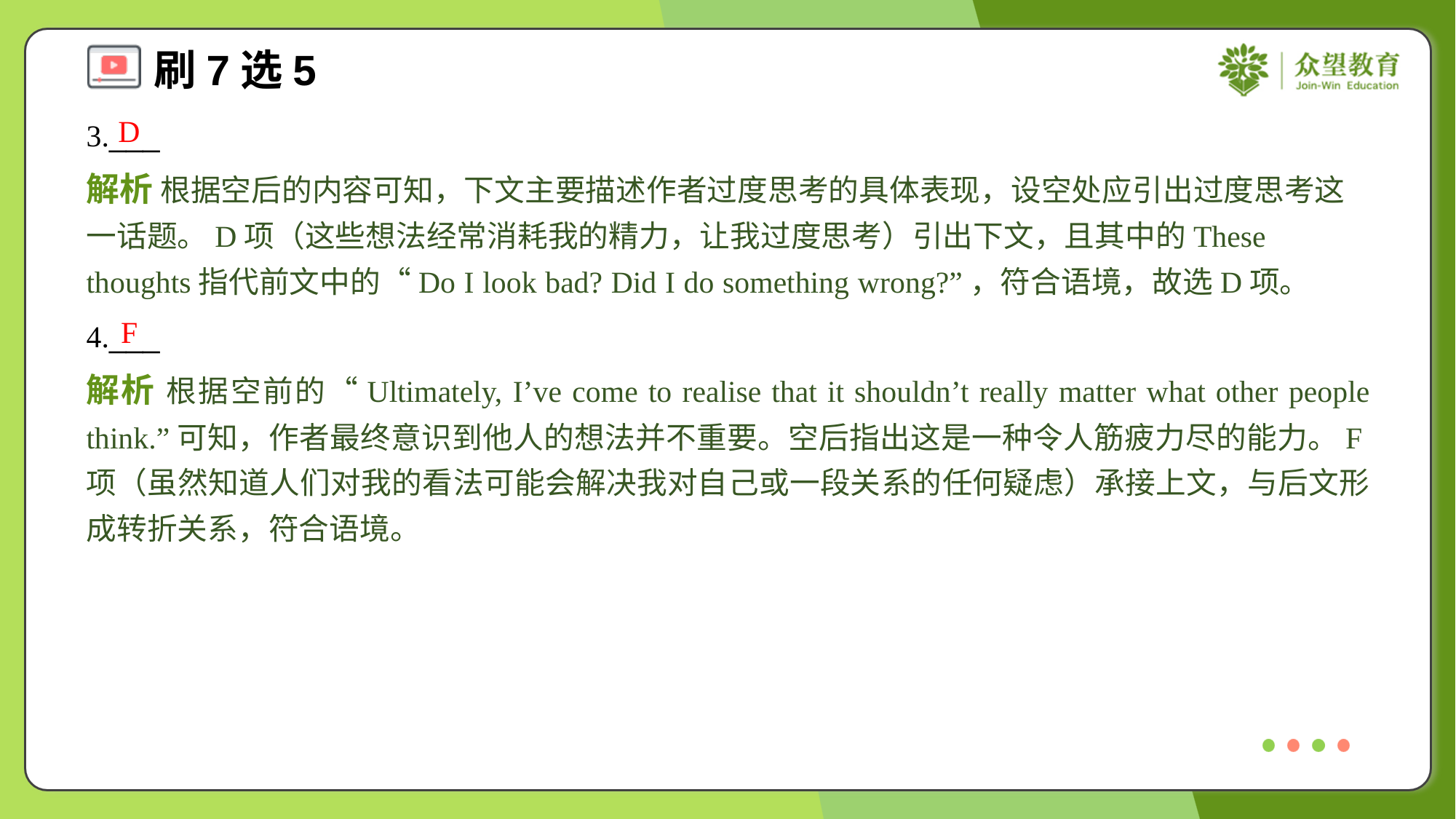

D
3.___
解析 根据空后的内容可知，下文主要描述作者过度思考的具体表现，设空处应引出过度思考这一话题。D项（这些想法经常消耗我的精力，让我过度思考）引出下文，且其中的These thoughts指代前文中的“Do I look bad? Did I do something wrong?”，符合语境，故选D项。
F
4.___
解析 根据空前的“Ultimately, I’ve come to realise that it shouldn’t really matter what other people think.”可知，作者最终意识到他人的想法并不重要。空后指出这是一种令人筋疲力尽的能力。F项（虽然知道人们对我的看法可能会解决我对自己或一段关系的任何疑虑）承接上文，与后文形成转折关系，符合语境。